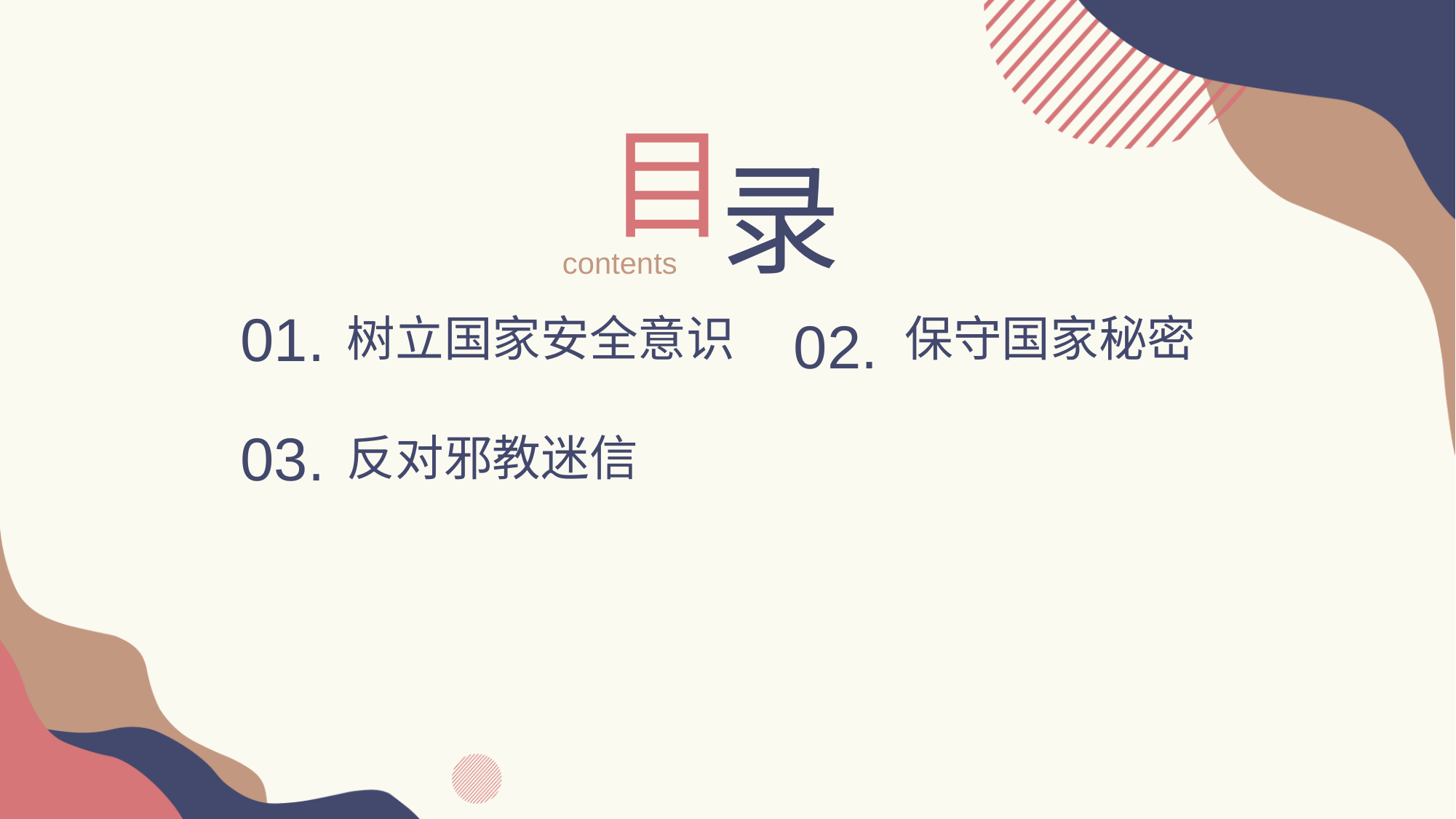

目
录
contents
01.
树立国家安全意识
02.
保守国家秘密
03.
反对邪教迷信